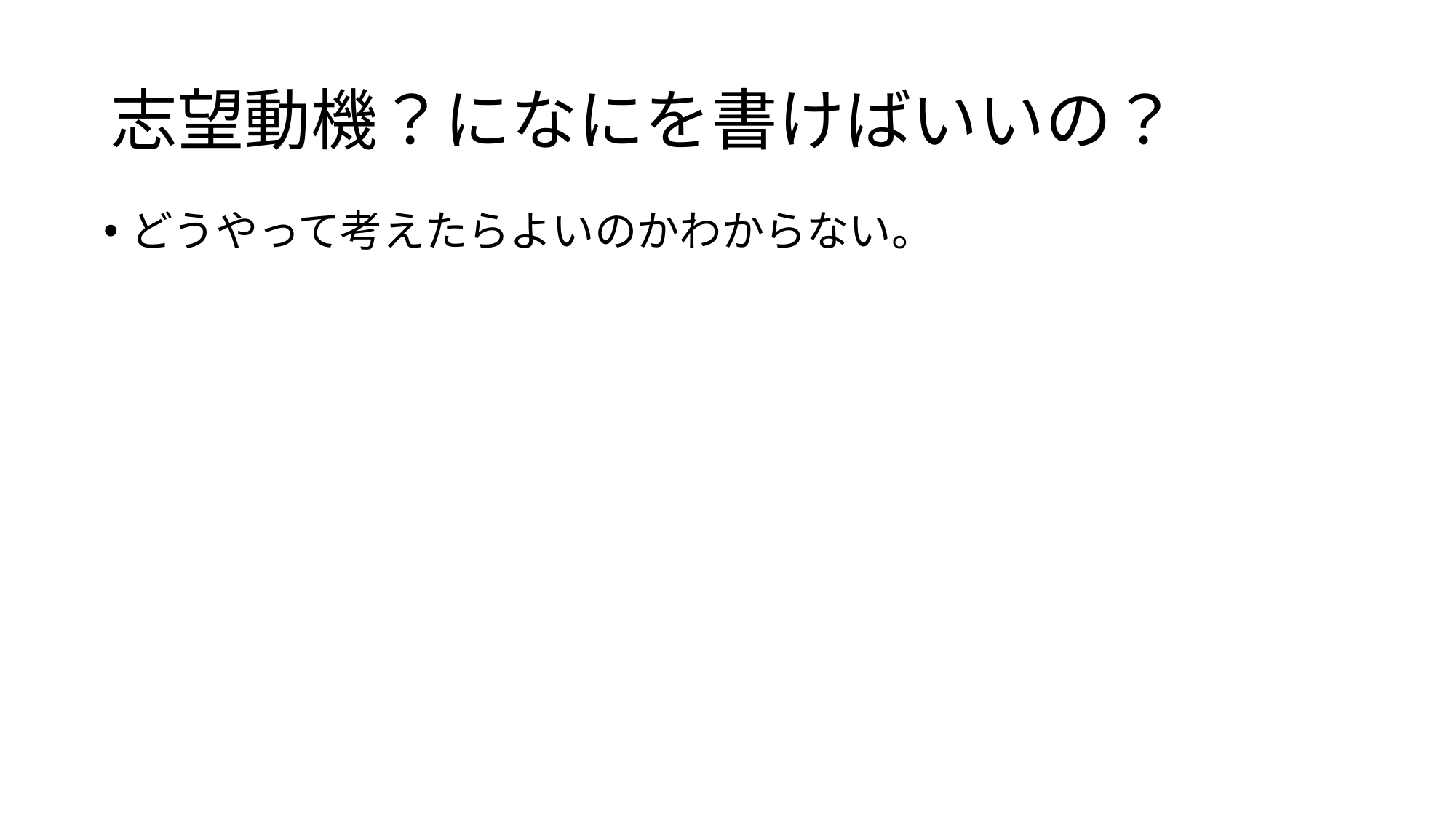

# 志望動機？になにを書けばいいの？
どうやって考えたらよいのかわからない。